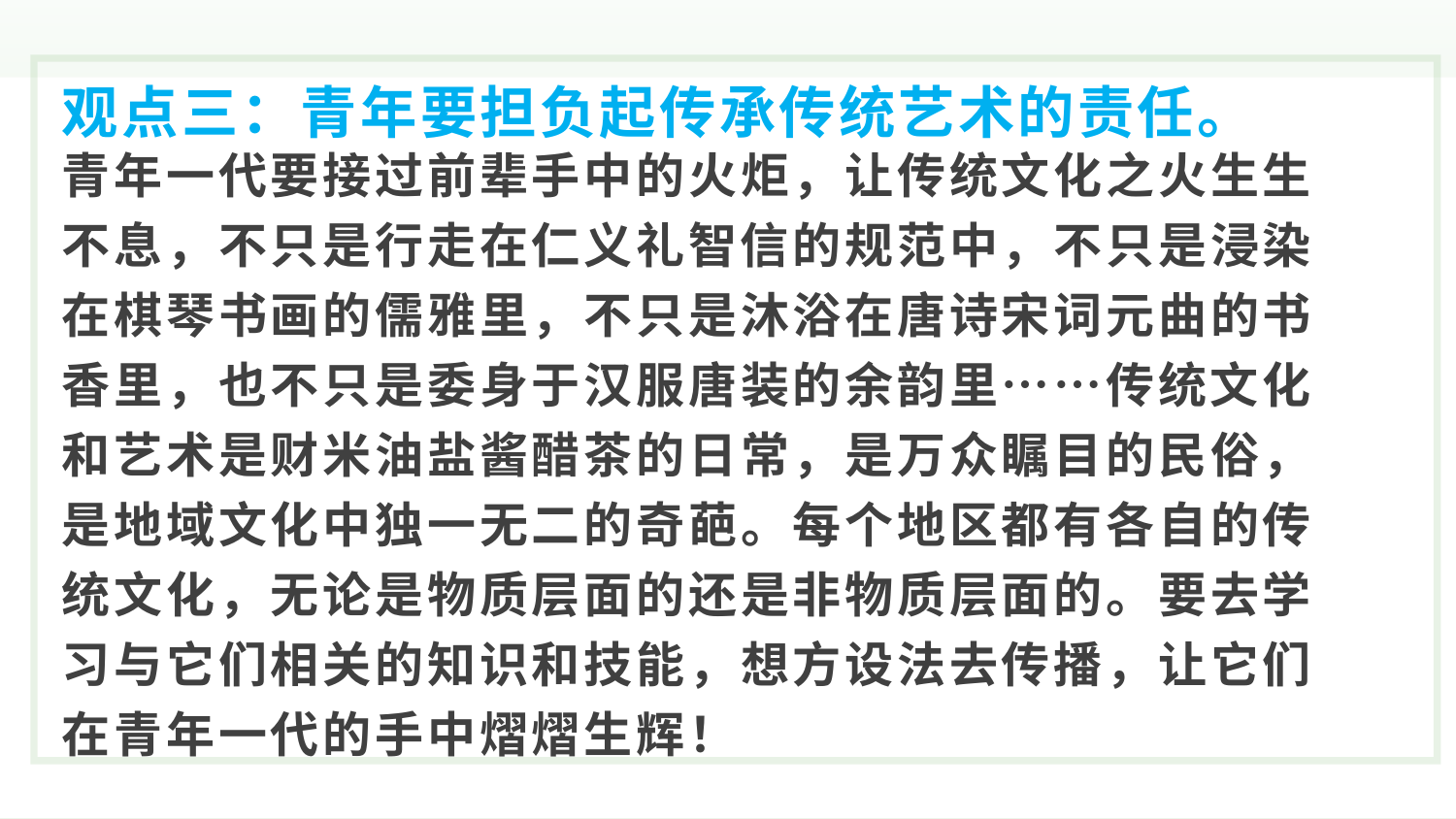

观点三：青年要担负起传承传统艺术的责任。
青年一代要接过前辈手中的火炬，让传统文化之火生生不息，不只是行走在仁义礼智信的规范中，不只是浸染在棋琴书画的儒雅里，不只是沐浴在唐诗宋词元曲的书香里，也不只是委身于汉服唐装的余韵里……传统文化和艺术是财米油盐酱醋茶的日常，是万众瞩目的民俗，是地域文化中独一无二的奇葩。每个地区都有各自的传统文化，无论是物质层面的还是非物质层面的。要去学习与它们相关的知识和技能，想方设法去传播，让它们在青年一代的手中熠熠生辉！